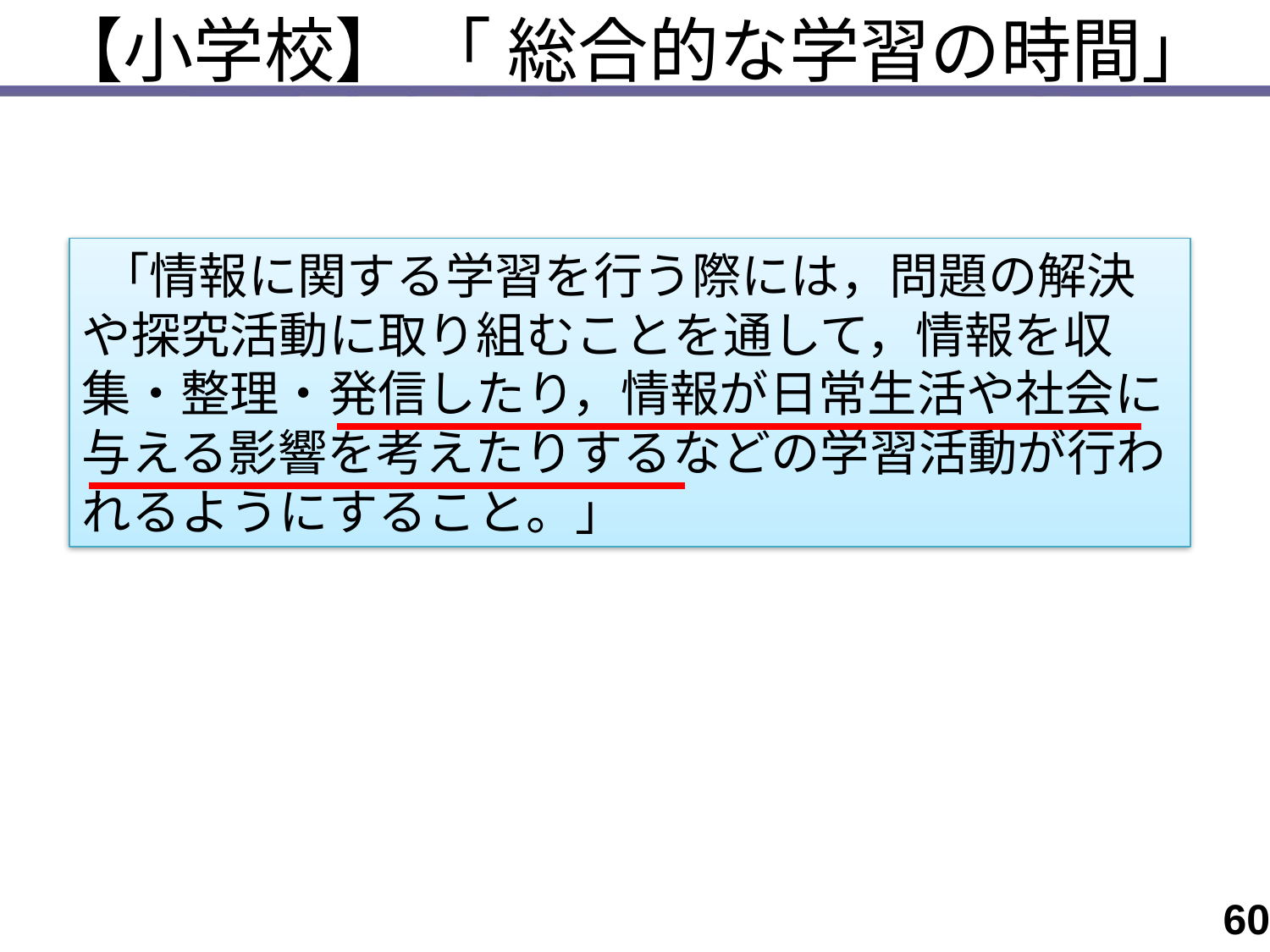

【小学校】 「 総合的な学習の時間」
「情報に関する学習を行う際には，問題の解決や探究活動に取り組むことを通して，情報を収集・整理・発信したり，情報が日常生活や社会に与える影響を考えたりするなどの学習活動が行われるようにすること。」
60